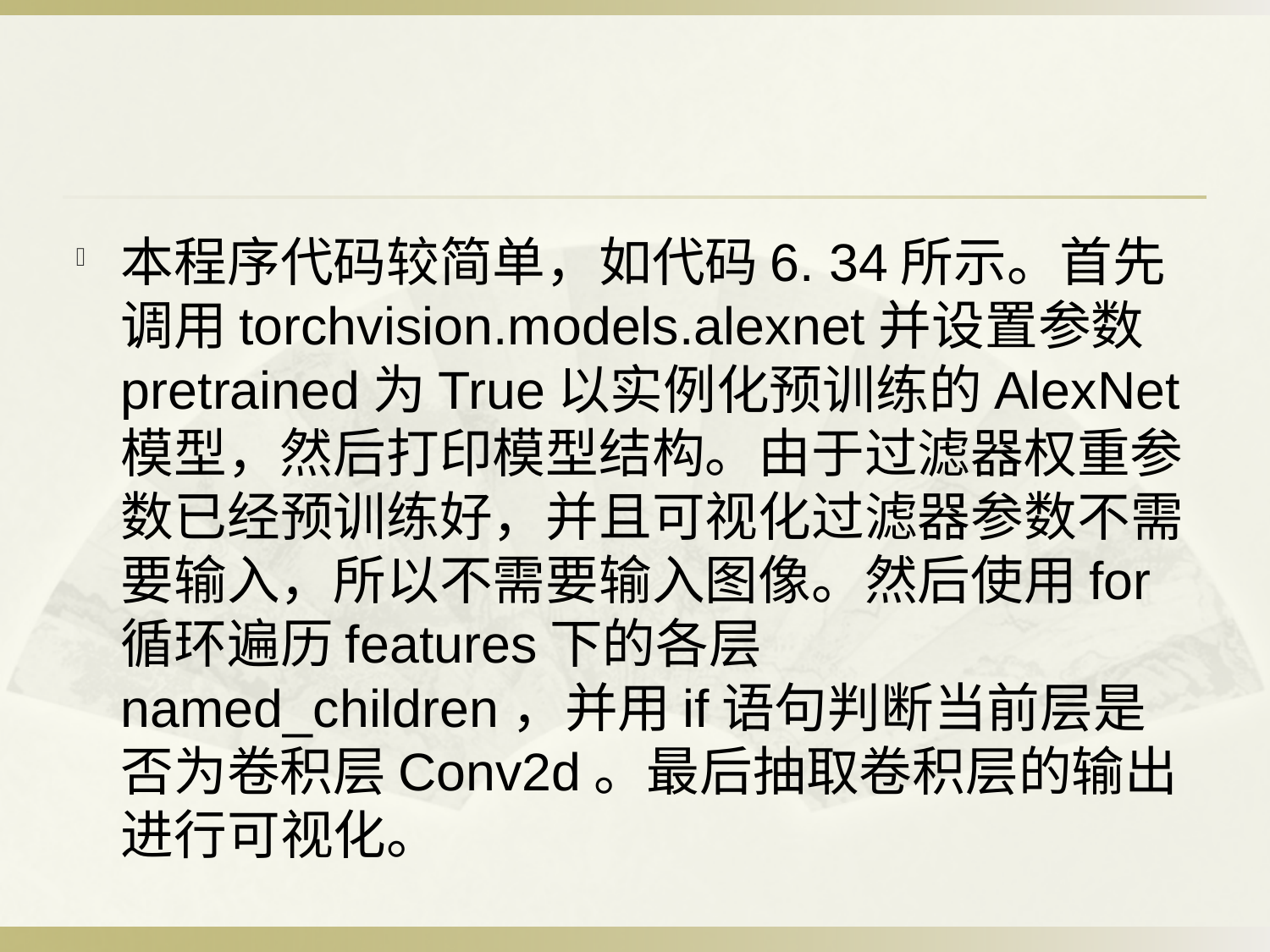

#
本程序代码较简单，如代码6. 34所示。首先调用torchvision.models.alexnet并设置参数pretrained为True以实例化预训练的AlexNet模型，然后打印模型结构。由于过滤器权重参数已经预训练好，并且可视化过滤器参数不需要输入，所以不需要输入图像。然后使用for循环遍历features下的各层named_children，并用if语句判断当前层是否为卷积层Conv2d。最后抽取卷积层的输出进行可视化。